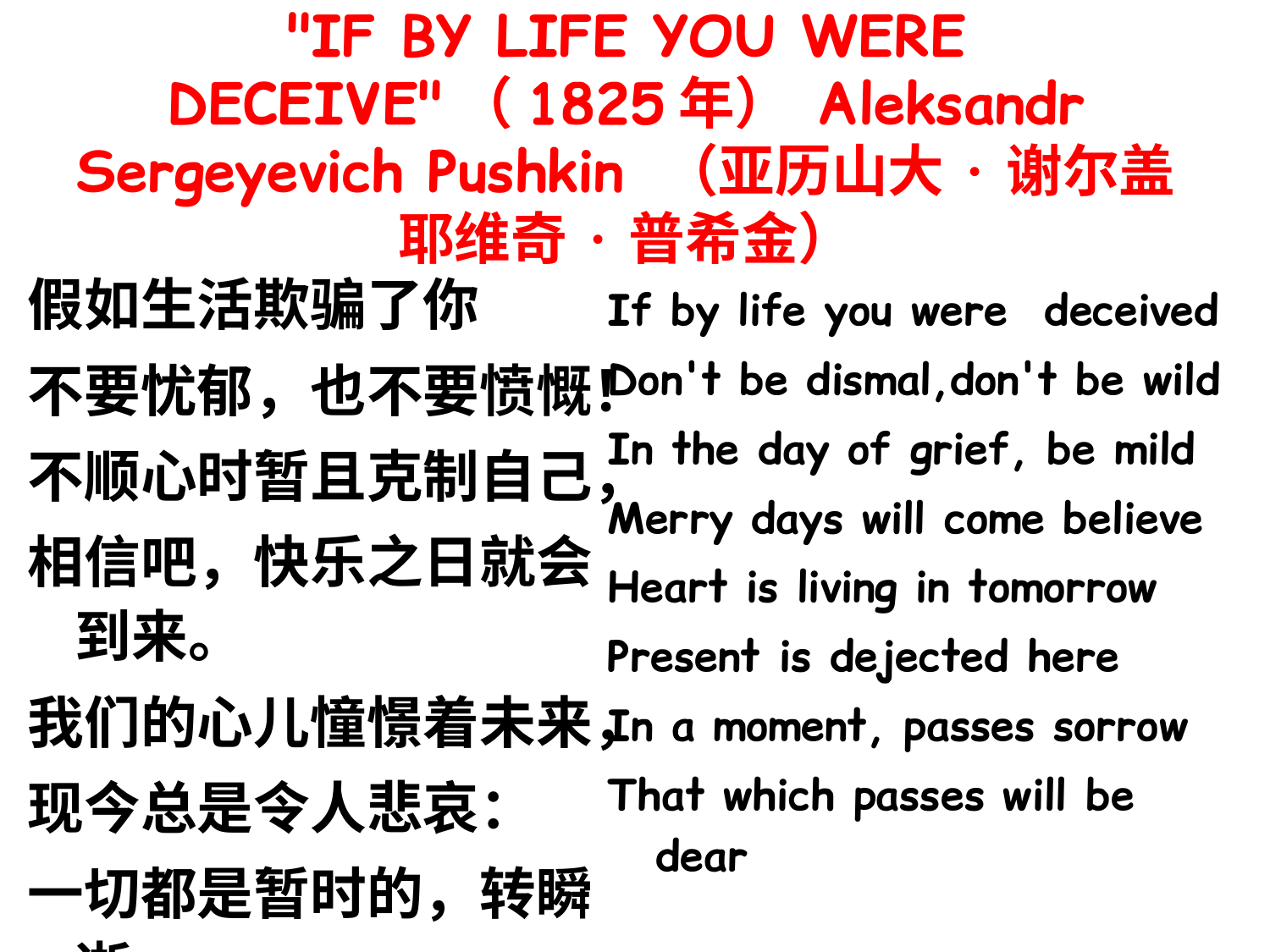

# "IF BY LIFE YOU WERE DECEIVE"（1825年） Aleksandr Sergeyevich Pushkin （亚历山大·谢尔盖耶维奇·普希金）
假如生活欺骗了你
不要忧郁，也不要愤慨！
不顺心时暂且克制自己，
相信吧，快乐之日就会到来。
我们的心儿憧憬着未来，
现今总是令人悲哀：
一切都是暂时的，转瞬逝，
而那逝去的将变为可爱。
If by life you were  deceived
Don't be dismal,don't be wild
In the day of grief, be mild
Merry days will come believe
Heart is living in tomorrow
Present is dejected here
In a moment, passes sorrow
That which passes will be dear